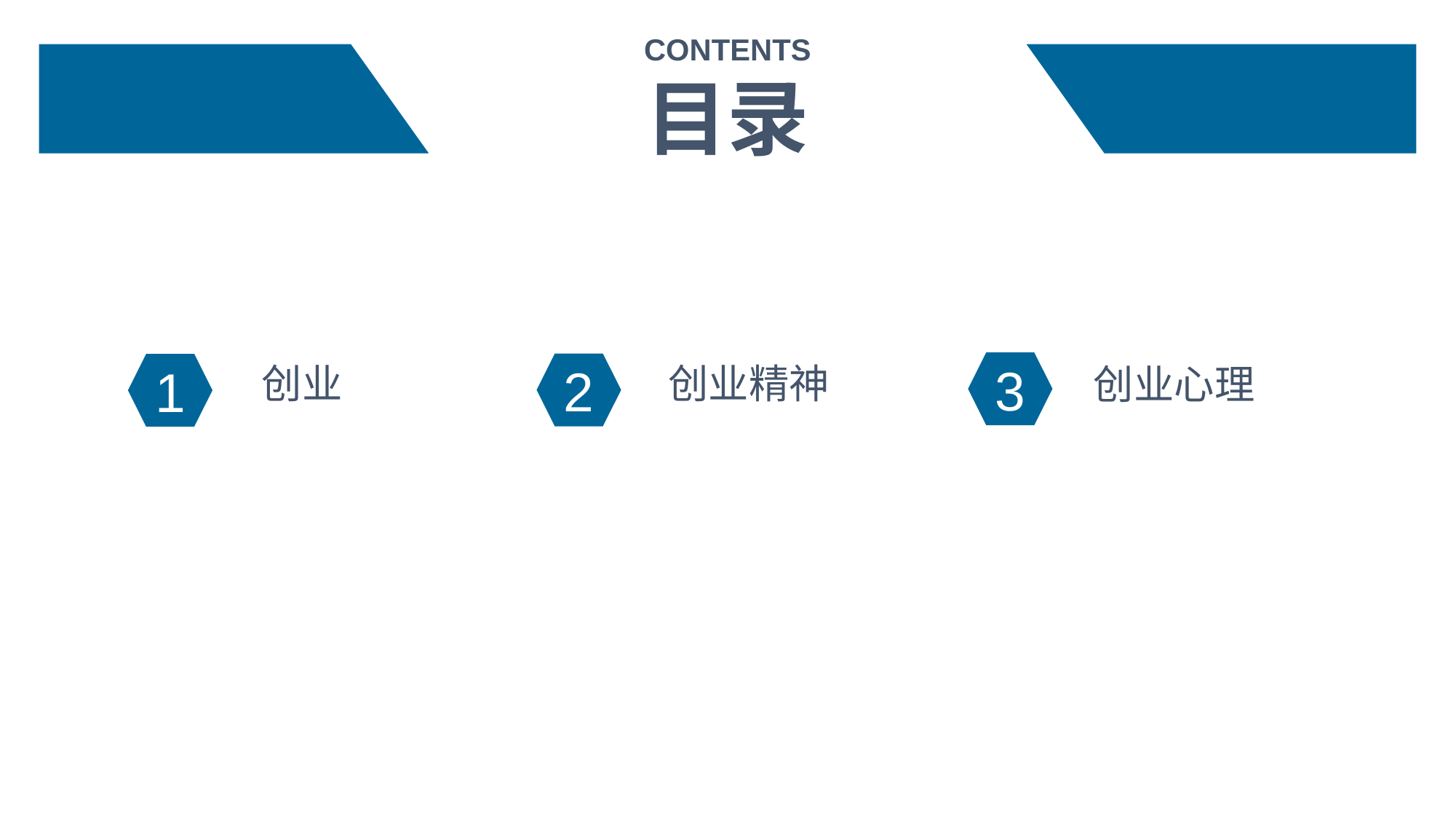

CONTENTS
目录
3
创业精神
创业
2
创业心理
1